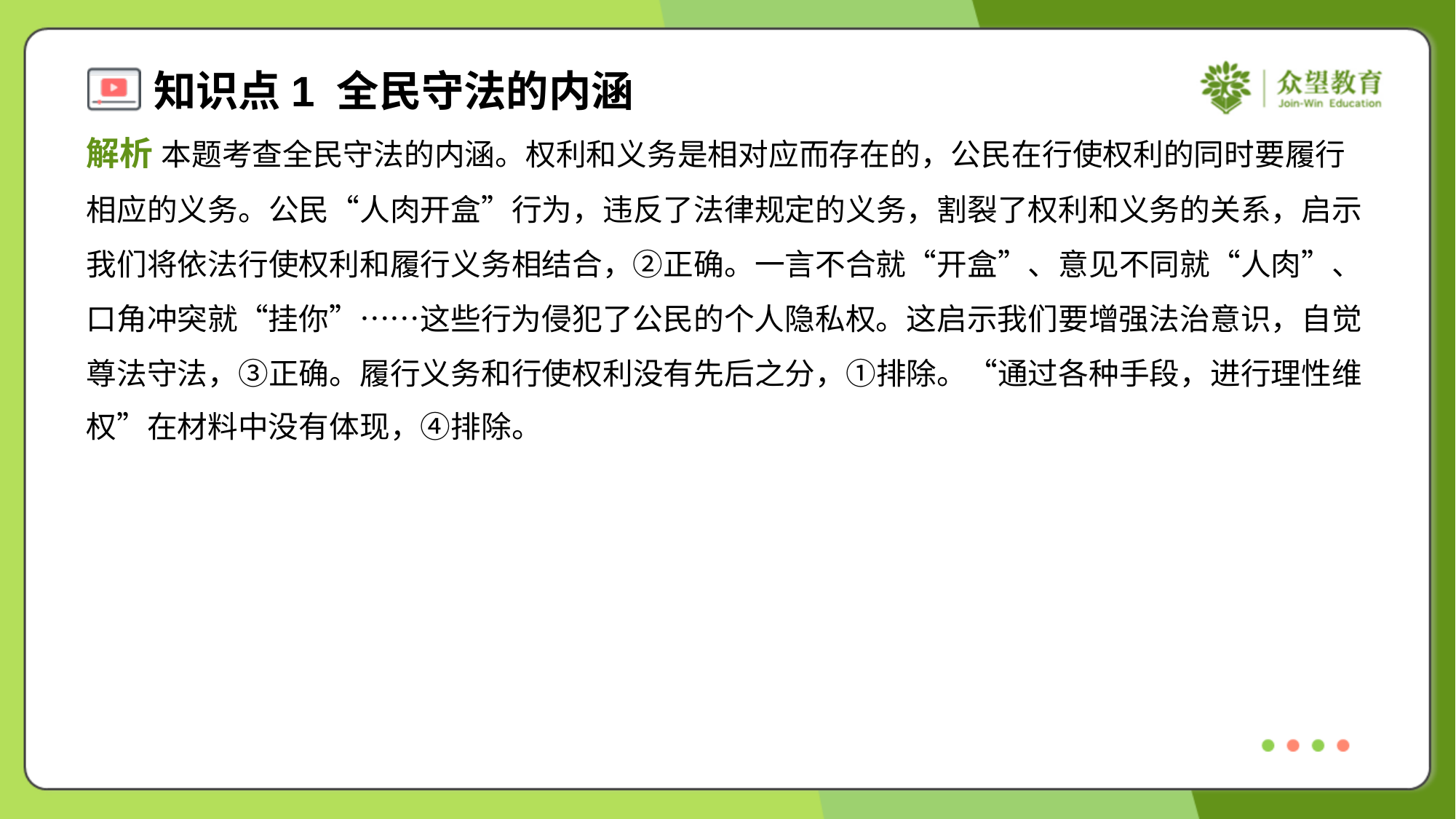

解析 本题考查全民守法的内涵。权利和义务是相对应而存在的，公民在行使权利的同时要履行
相应的义务。公民“人肉开盒”行为，违反了法律规定的义务，割裂了权利和义务的关系，启示
我们将依法行使权利和履行义务相结合，②正确。一言不合就“开盒”、意见不同就“人肉”、
口角冲突就“挂你”……这些行为侵犯了公民的个人隐私权。这启示我们要增强法治意识，自觉
尊法守法，③正确。履行义务和行使权利没有先后之分，①排除。“通过各种手段，进行理性维
权”在材料中没有体现，④排除。